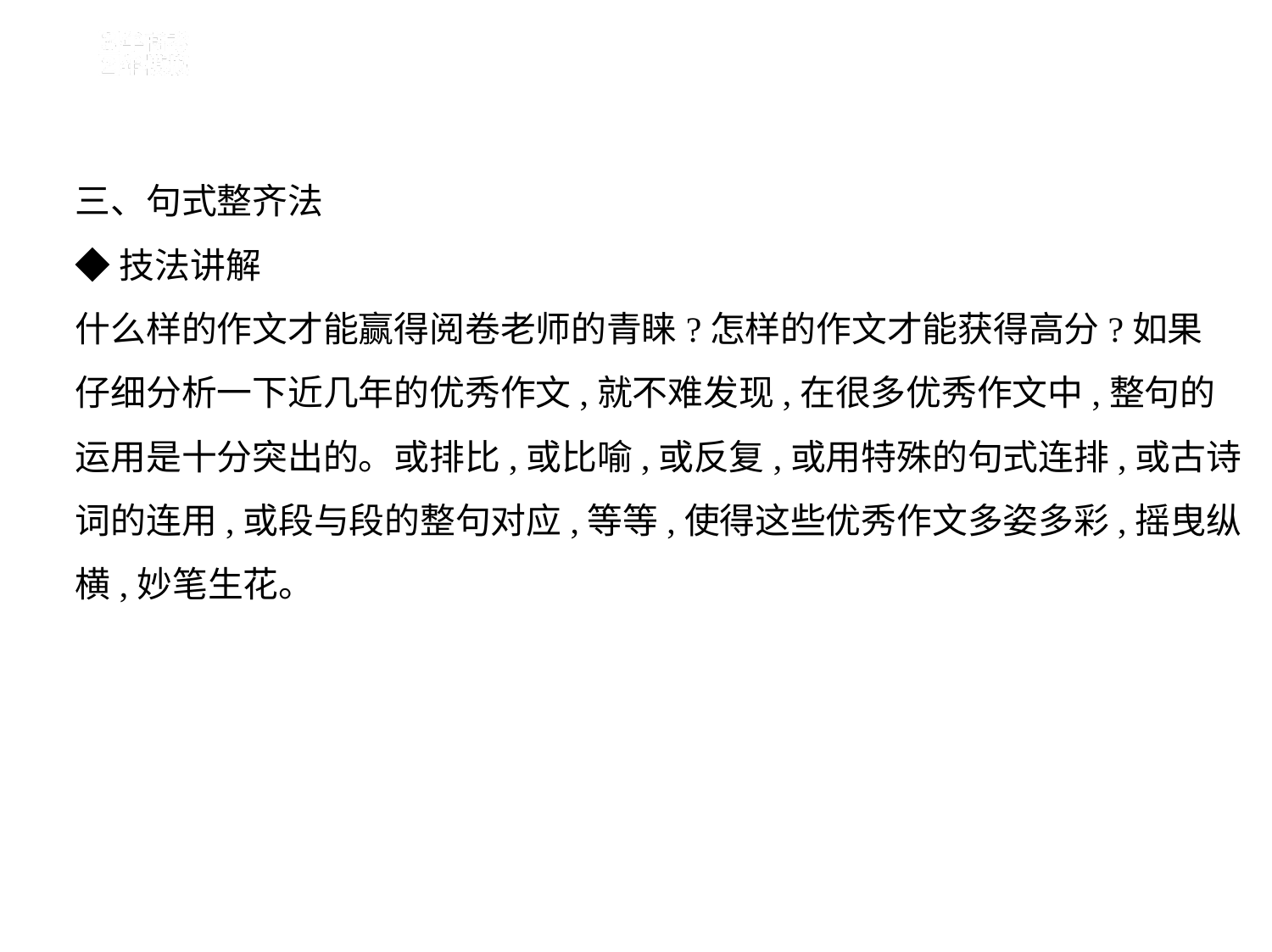

三、句式整齐法
◆技法讲解
什么样的作文才能赢得阅卷老师的青睐?怎样的作文才能获得高分?如果
仔细分析一下近几年的优秀作文,就不难发现,在很多优秀作文中,整句的
运用是十分突出的。或排比,或比喻,或反复,或用特殊的句式连排,或古诗
词的连用,或段与段的整句对应,等等,使得这些优秀作文多姿多彩,摇曳纵
横,妙笔生花。